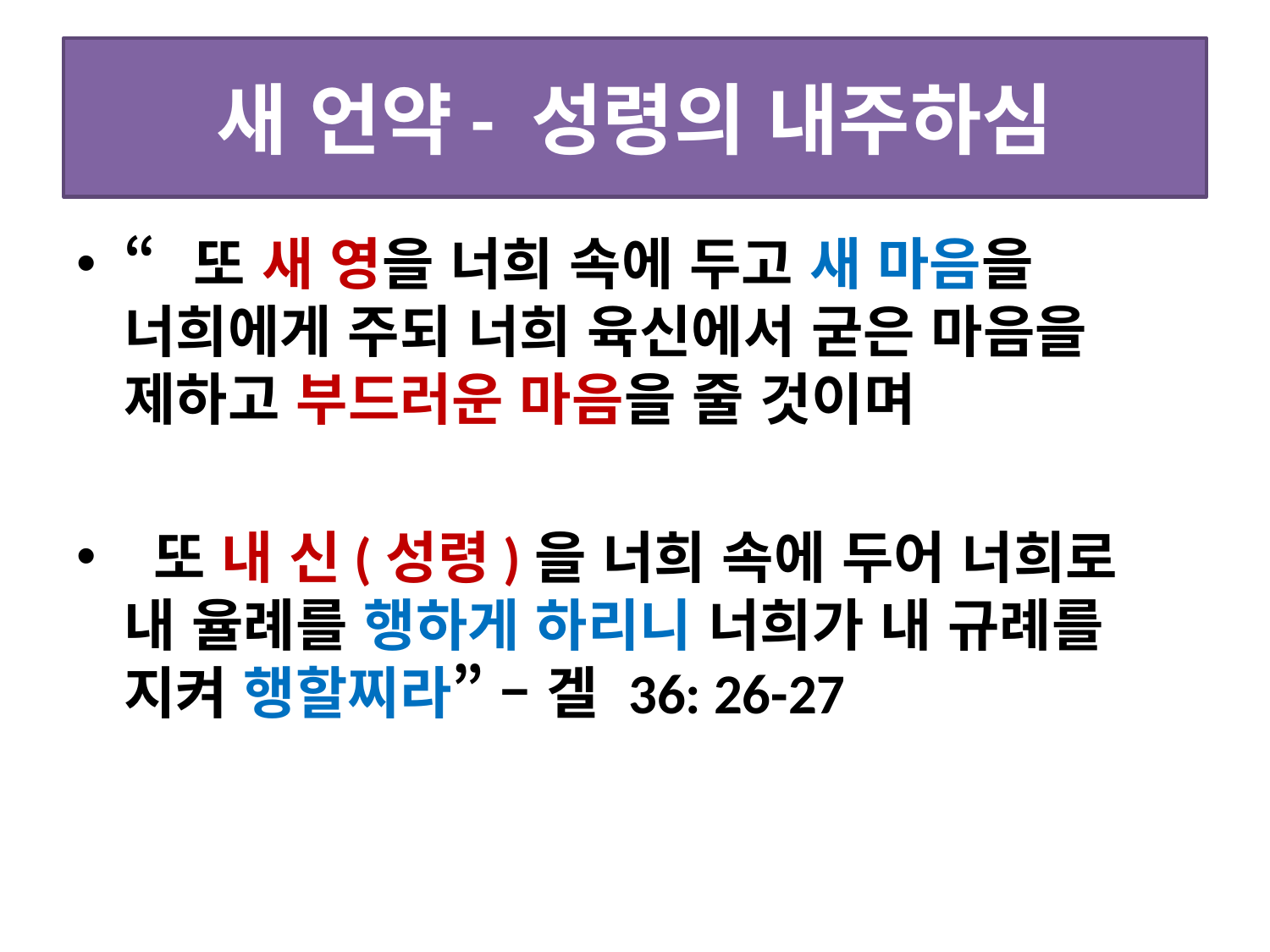

# 새 언약- 성령의 내주하심
“또 새 영을 너희 속에 두고 새 마음을 너희에게 주되 너희 육신에서 굳은 마음을 제하고 부드러운 마음을 줄 것이며

 또 내 신(성령)을 너희 속에 두어 너희로
내 율례를 행하게 하리니 너희가 내 규례를 지켜 행할찌라” – 겔 36: 26-27